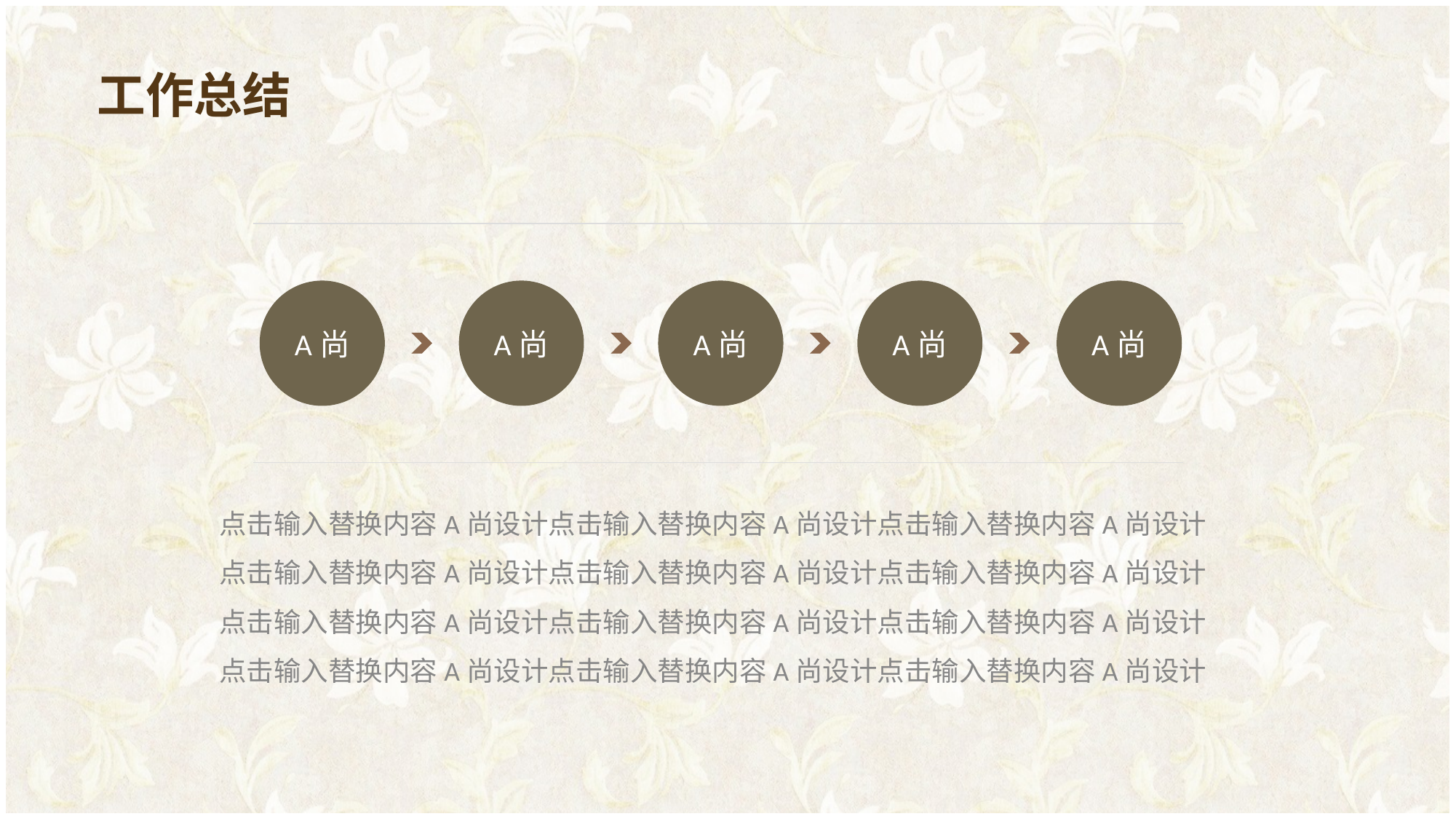

工作总结
A尚
A尚
A尚
A尚
A尚

点击输入替换内容A尚设计点击输入替换内容A尚设计点击输入替换内容A尚设计
点击输入替换内容A尚设计点击输入替换内容A尚设计点击输入替换内容A尚设计
点击输入替换内容A尚设计点击输入替换内容A尚设计点击输入替换内容A尚设计
点击输入替换内容A尚设计点击输入替换内容A尚设计点击输入替换内容A尚设计